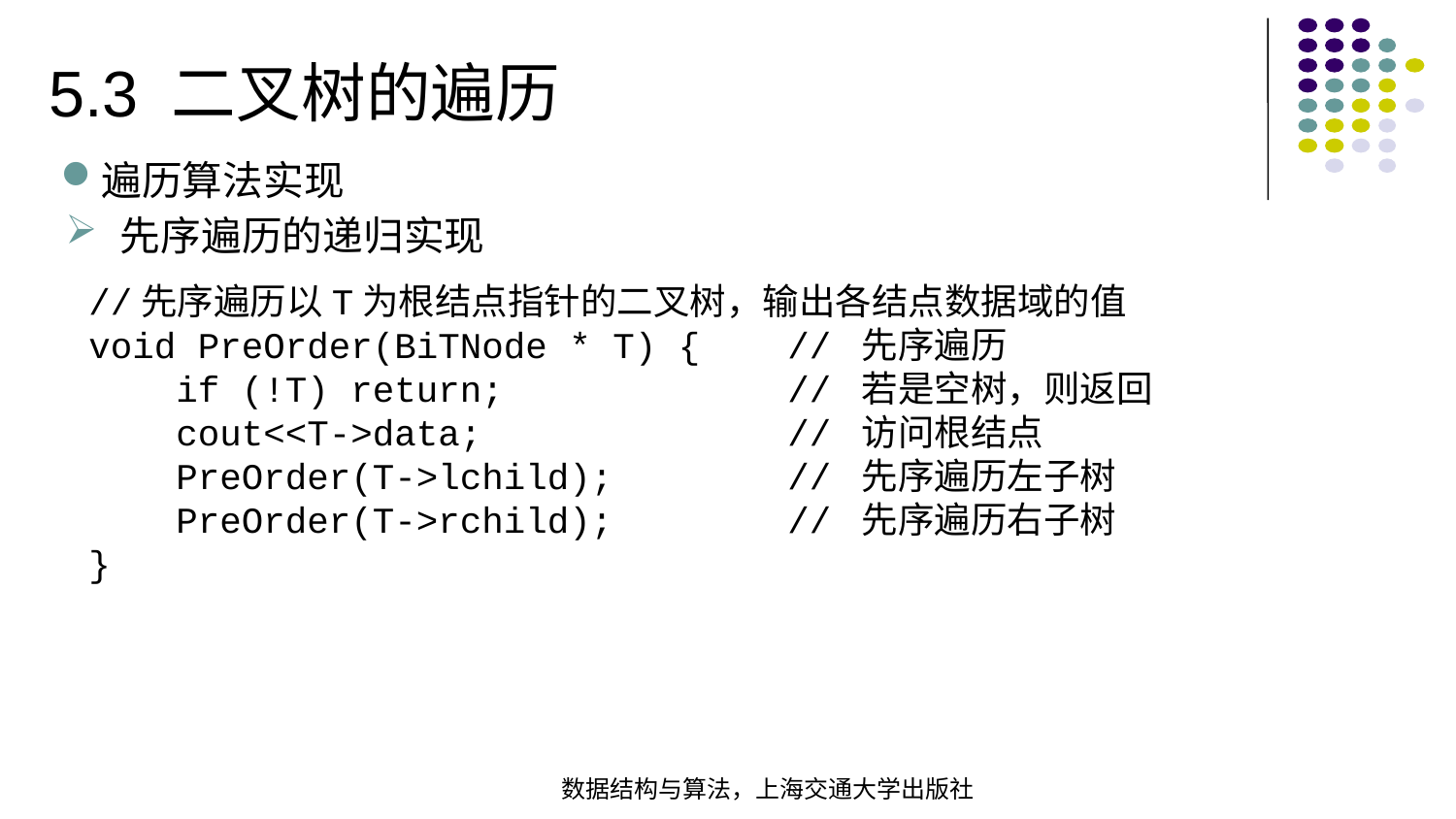

5.3 二叉树的遍历
遍历算法实现
先序遍历的递归实现
//先序遍历以T为根结点指针的二叉树，输出各结点数据域的值void PreOrder(BiTNode * T) {    // 先序遍历    if (!T) return;             // 若是空树，则返回    cout<<T->data;              // 访问根结点    PreOrder(T->lchild);        // 先序遍历左子树    PreOrder(T->rchild);        // 先序遍历右子树
}